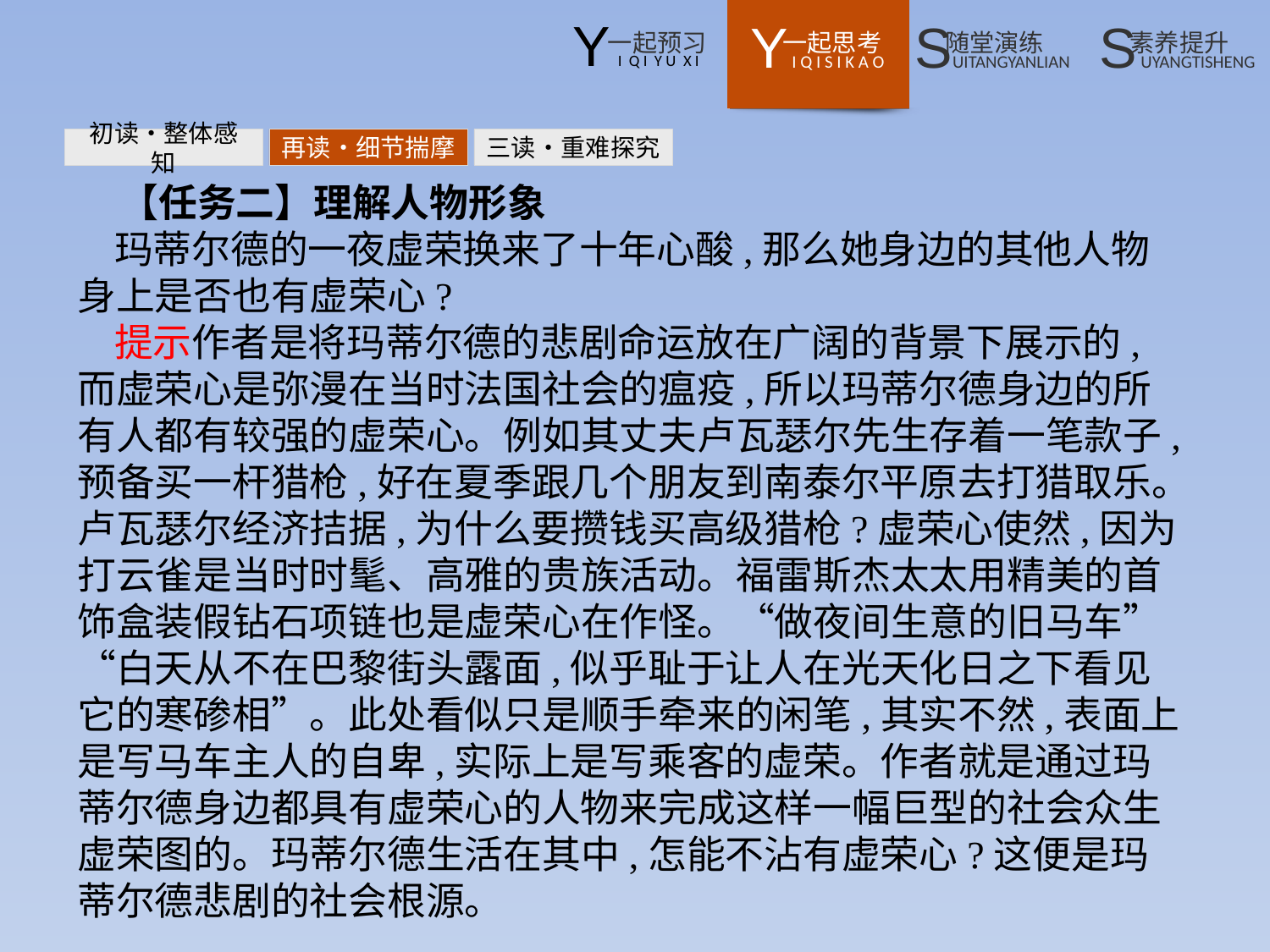

初读•整体感知
再读•细节揣摩
三读•重难探究
【任务二】理解人物形象
玛蒂尔德的一夜虚荣换来了十年心酸,那么她身边的其他人物身上是否也有虚荣心?
提示作者是将玛蒂尔德的悲剧命运放在广阔的背景下展示的,而虚荣心是弥漫在当时法国社会的瘟疫,所以玛蒂尔德身边的所有人都有较强的虚荣心。例如其丈夫卢瓦瑟尔先生存着一笔款子,预备买一杆猎枪,好在夏季跟几个朋友到南泰尔平原去打猎取乐。卢瓦瑟尔经济拮据,为什么要攒钱买高级猎枪?虚荣心使然,因为打云雀是当时时髦、高雅的贵族活动。福雷斯杰太太用精美的首饰盒装假钻石项链也是虚荣心在作怪。“做夜间生意的旧马车”“白天从不在巴黎街头露面,似乎耻于让人在光天化日之下看见它的寒碜相”。此处看似只是顺手牵来的闲笔,其实不然,表面上是写马车主人的自卑,实际上是写乘客的虚荣。作者就是通过玛蒂尔德身边都具有虚荣心的人物来完成这样一幅巨型的社会众生虚荣图的。玛蒂尔德生活在其中,怎能不沾有虚荣心?这便是玛蒂尔德悲剧的社会根源。